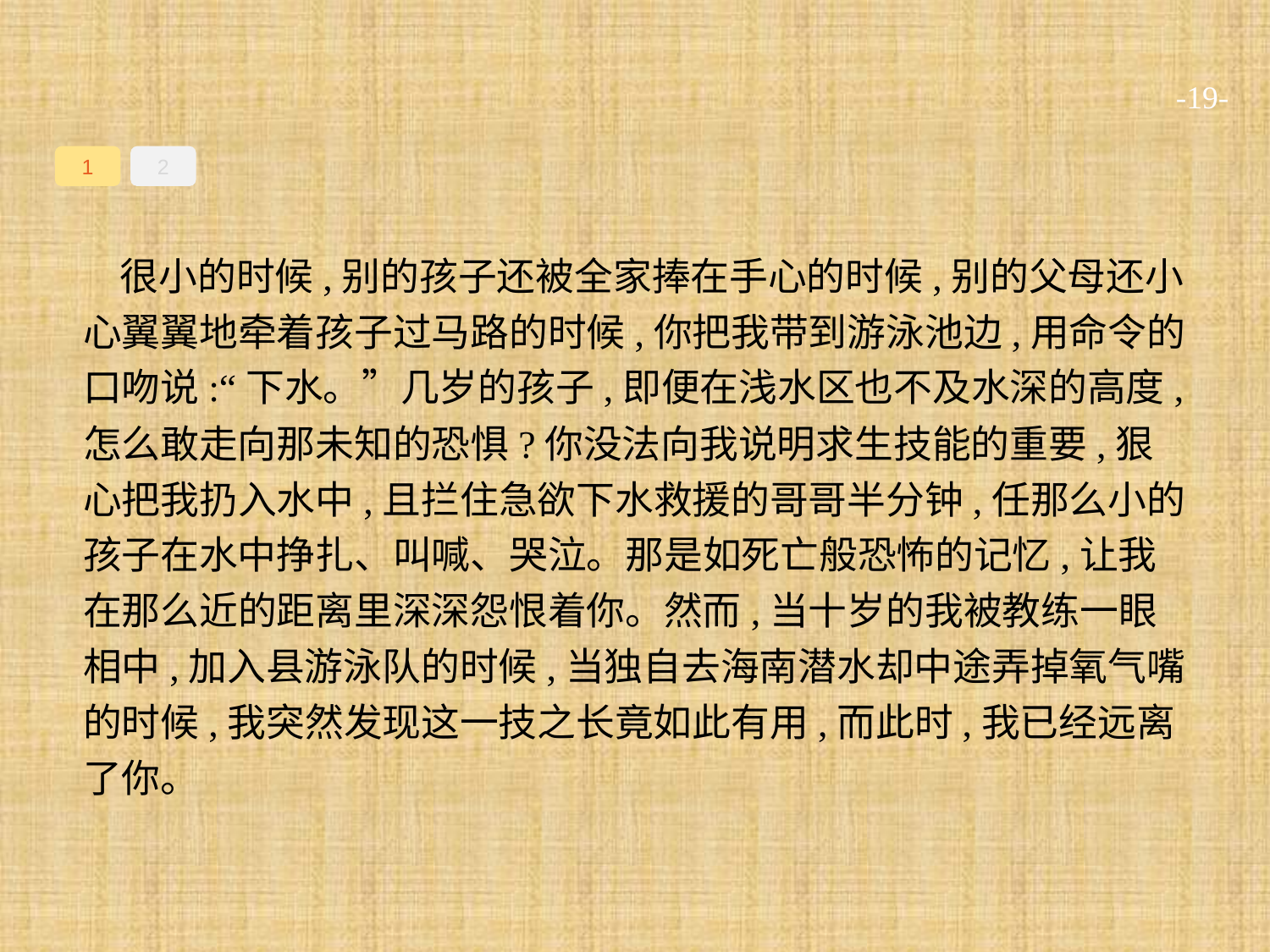

-19-
1
2
很小的时候,别的孩子还被全家捧在手心的时候,别的父母还小心翼翼地牵着孩子过马路的时候,你把我带到游泳池边,用命令的口吻说:“下水。”几岁的孩子,即便在浅水区也不及水深的高度,怎么敢走向那未知的恐惧?你没法向我说明求生技能的重要,狠心把我扔入水中,且拦住急欲下水救援的哥哥半分钟,任那么小的孩子在水中挣扎、叫喊、哭泣。那是如死亡般恐怖的记忆,让我在那么近的距离里深深怨恨着你。然而,当十岁的我被教练一眼相中,加入县游泳队的时候,当独自去海南潜水却中途弄掉氧气嘴的时候,我突然发现这一技之长竟如此有用,而此时,我已经远离了你。